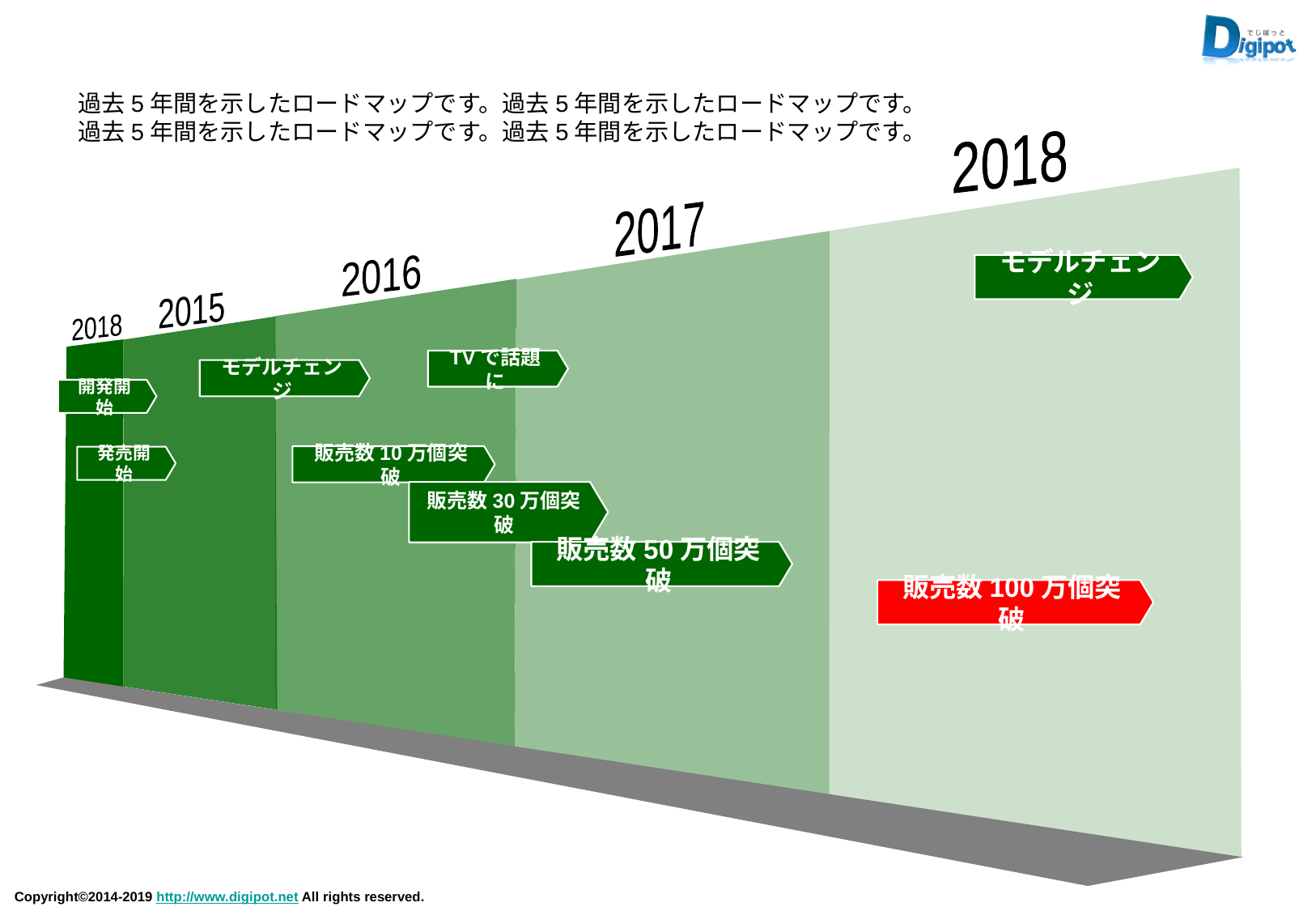

過去5年間を示したロードマップです。過去5年間を示したロードマップです。
過去5年間を示したロードマップです。過去5年間を示したロードマップです。
2018

2017

2016
モデルチェンジ

2015
2018

TVで話題に
モデルチェンジ
開発開始
発売開始
販売数10万個突破
販売数30万個突破
販売数50万個突破
販売数100万個突破